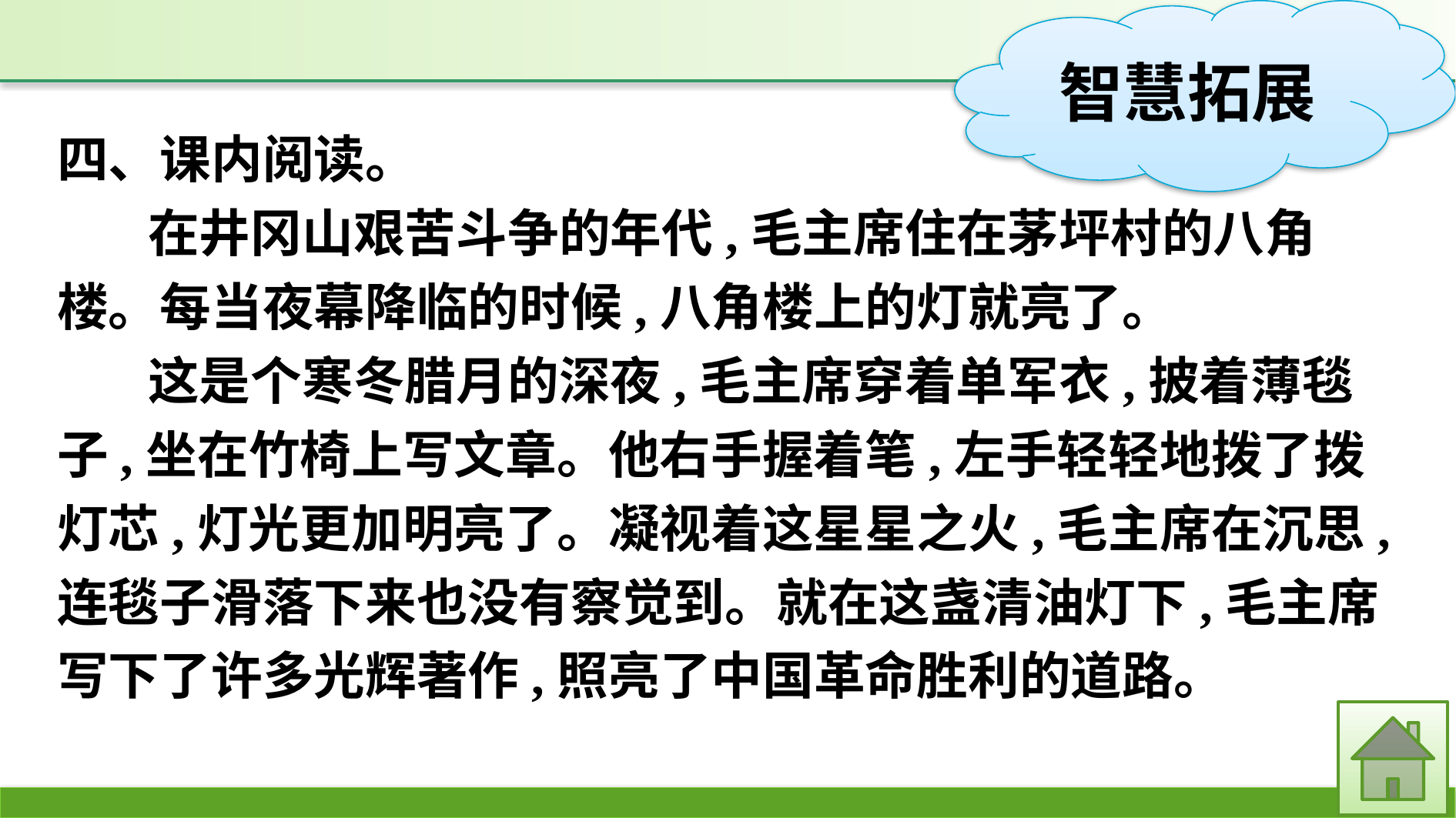

四、课内阅读。
在井冈山艰苦斗争的年代,毛主席住在茅坪村的八角楼。每当夜幕降临的时候,八角楼上的灯就亮了。
这是个寒冬腊月的深夜,毛主席穿着单军衣,披着薄毯子,坐在竹椅上写文章。他右手握着笔,左手轻轻地拨了拨灯芯,灯光更加明亮了。凝视着这星星之火,毛主席在沉思,连毯子滑落下来也没有察觉到。就在这盏清油灯下,毛主席写下了许多光辉著作,照亮了中国革命胜利的道路。